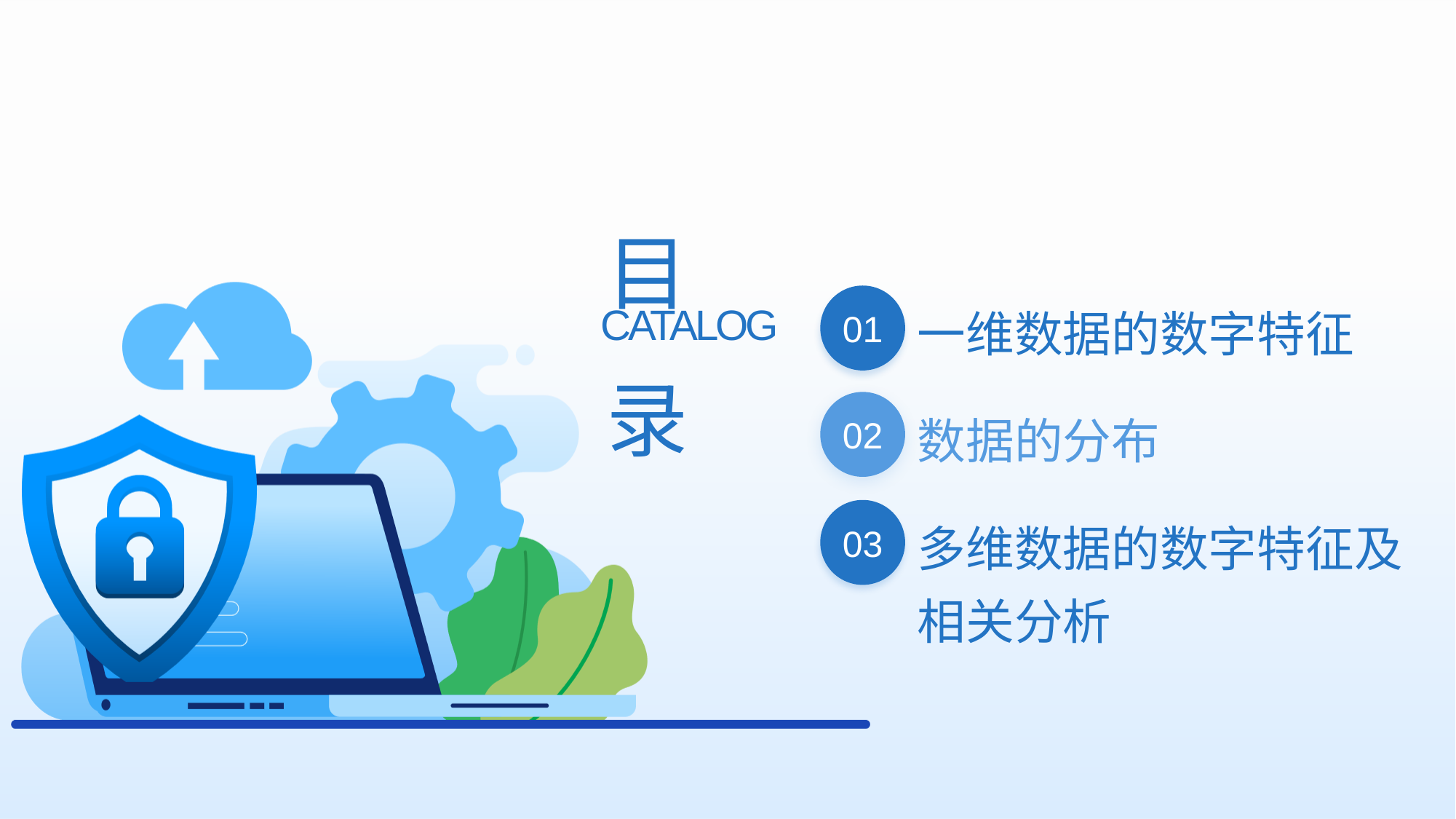

目
录
CATALOG
一维数据的数字特征
01
数据的分布
02
多维数据的数字特征及相关分析
03